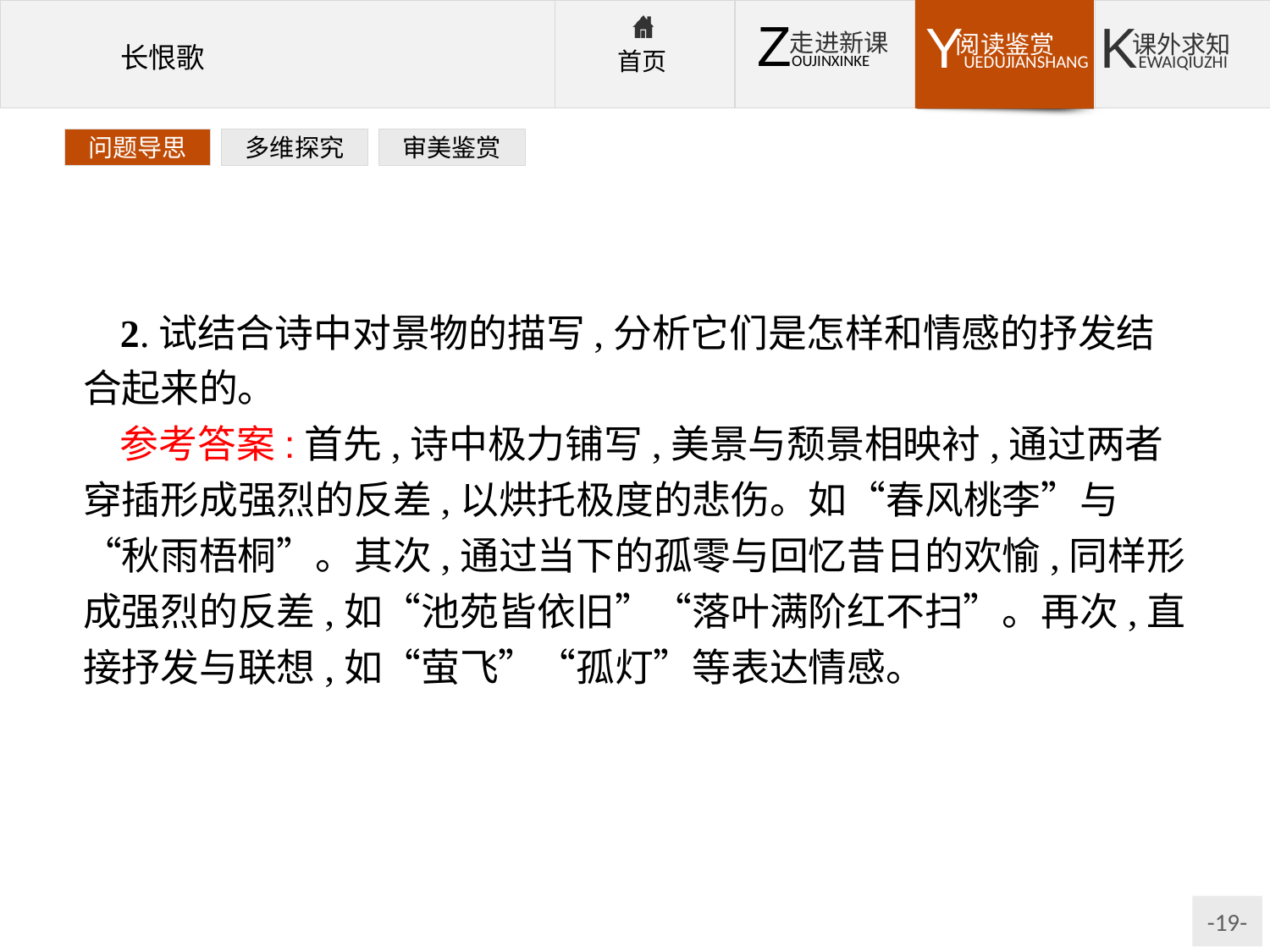

问题导思
多维探究
审美鉴赏
2.试结合诗中对景物的描写,分析它们是怎样和情感的抒发结合起来的。
参考答案:首先,诗中极力铺写,美景与颓景相映衬,通过两者穿插形成强烈的反差,以烘托极度的悲伤。如“春风桃李”与“秋雨梧桐”。其次,通过当下的孤零与回忆昔日的欢愉,同样形成强烈的反差,如“池苑皆依旧”“落叶满阶红不扫”。再次,直接抒发与联想,如“萤飞”“孤灯”等表达情感。